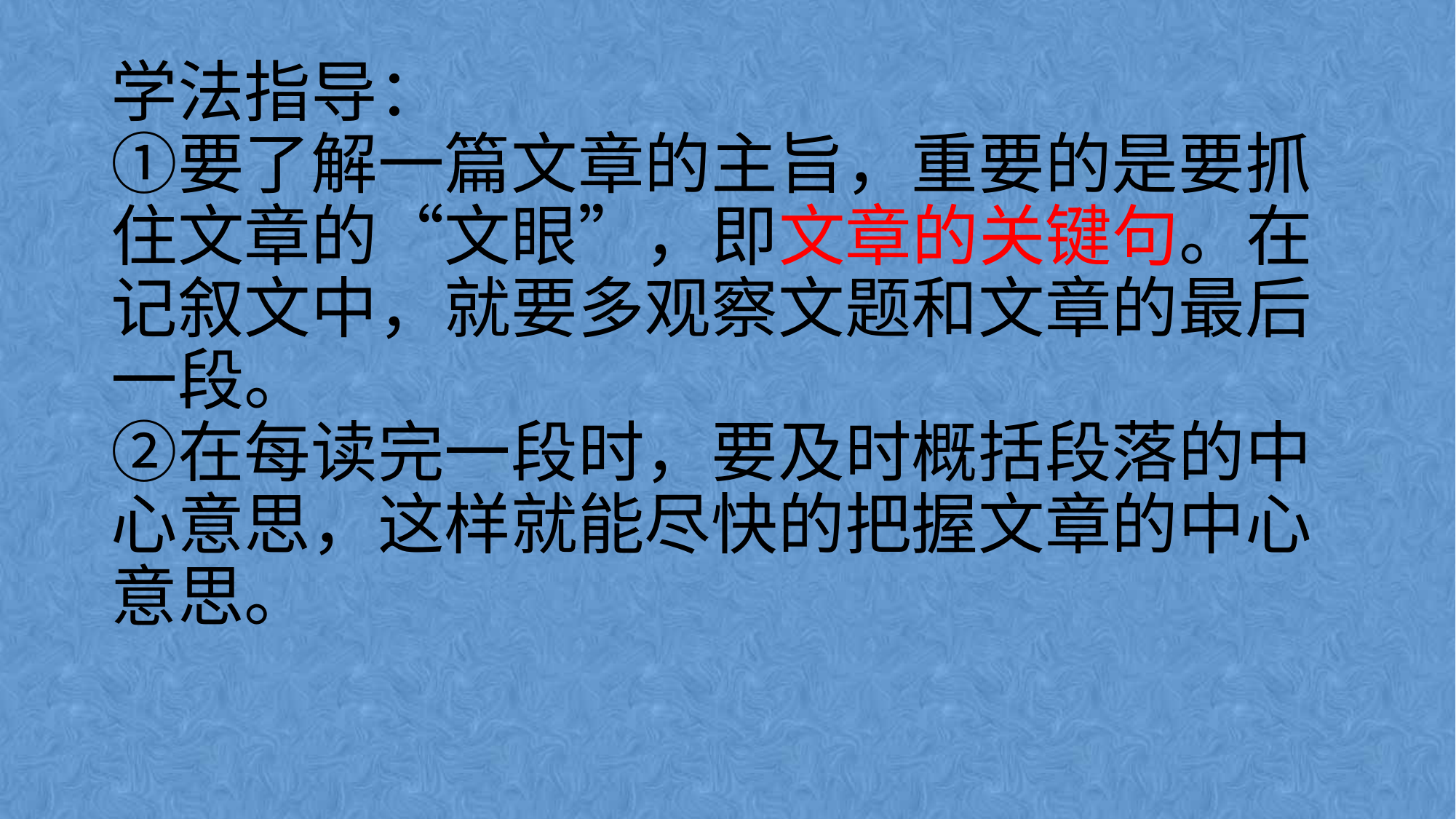

# 学法指导： ①要了解一篇文章的主旨，重要的是要抓住文章的“文眼”，即文章的关键句。在记叙文中，就要多观察文题和文章的最后一段。 ②在每读完一段时，要及时概括段落的中心意思，这样就能尽快的把握文章的中心意思。